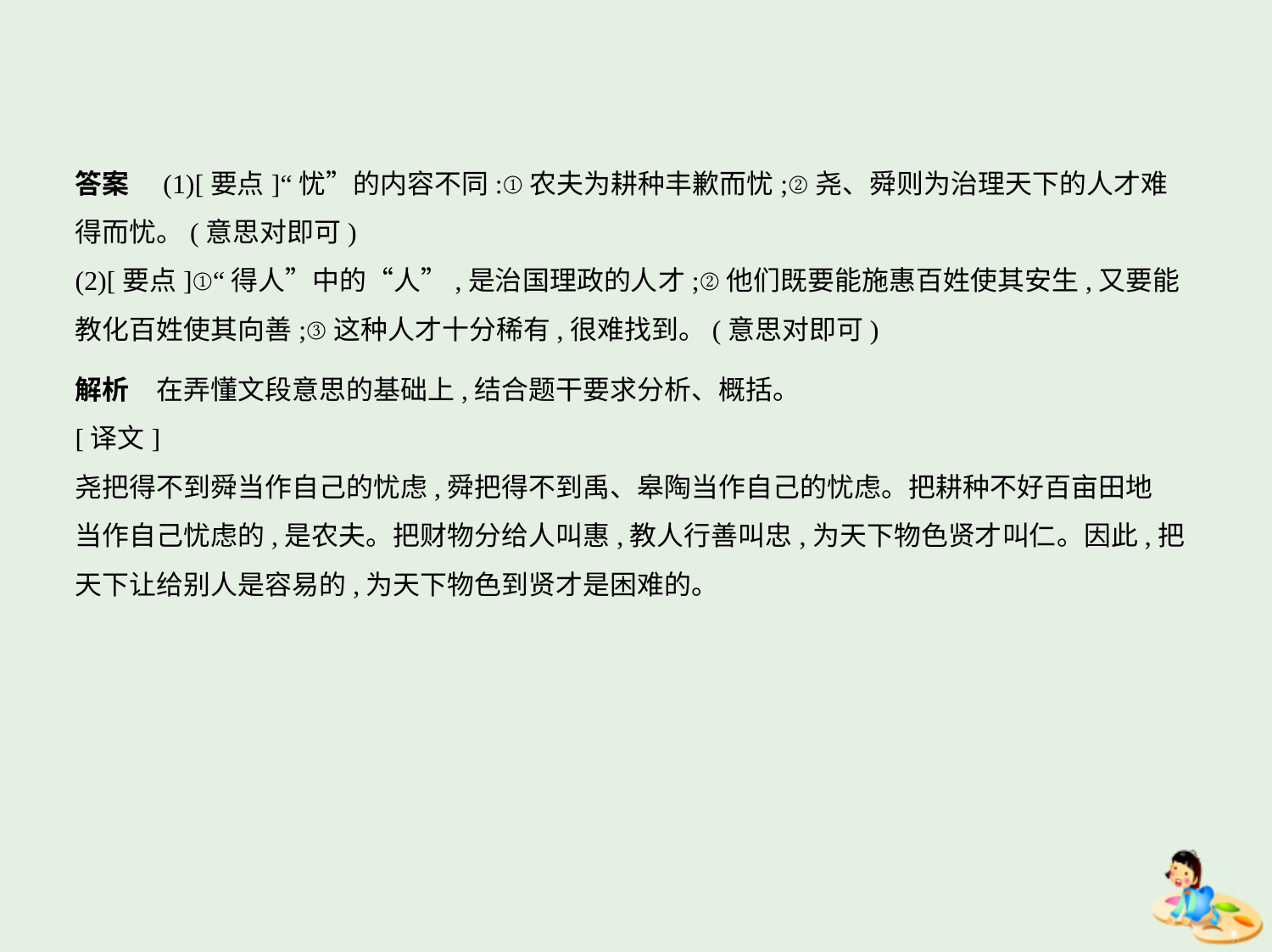

答案　(1)[要点]“忧”的内容不同:①农夫为耕种丰歉而忧;②尧、舜则为治理天下的人才难
得而忧。(意思对即可)
(2)[要点]①“得人”中的“人”,是治国理政的人才;②他们既要能施惠百姓使其安生,又要能
教化百姓使其向善;③这种人才十分稀有,很难找到。(意思对即可)
解析　在弄懂文段意思的基础上,结合题干要求分析、概括。
[译文]
尧把得不到舜当作自己的忧虑,舜把得不到禹、皋陶当作自己的忧虑。把耕种不好百亩田地
当作自己忧虑的,是农夫。把财物分给人叫惠,教人行善叫忠,为天下物色贤才叫仁。因此,把
天下让给别人是容易的,为天下物色到贤才是困难的。